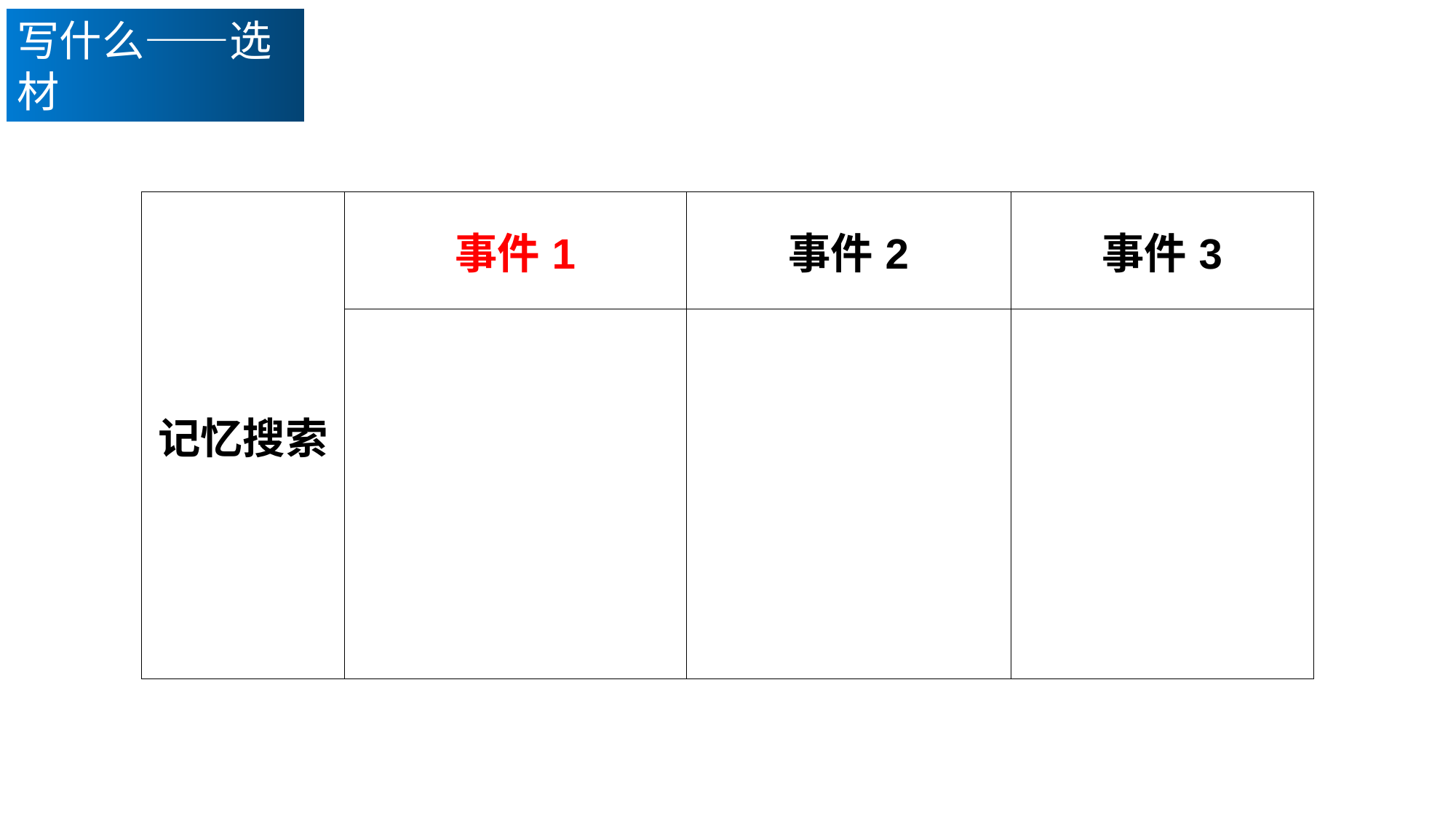

写什么——选材
| 记忆搜索 | 事件1 | 事件2 | 事件3 |
| --- | --- | --- | --- |
|  |  |  |  |